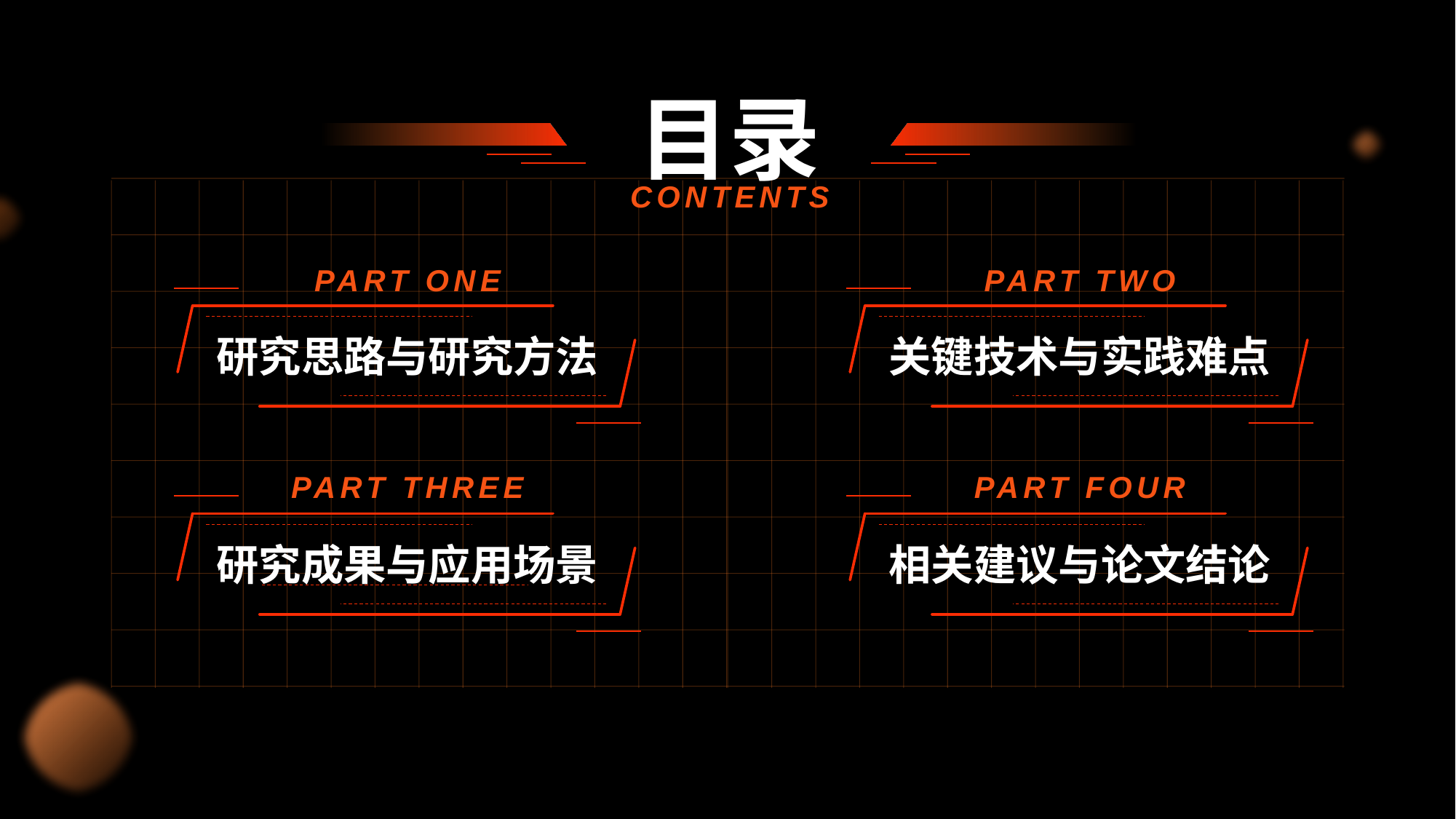

目录

CONTENTS

PART ONE
PART TWO
关键技术与实践难点
研究思路与研究方法
PART THREE
PART FOUR
研究成果与应用场景
相关建议与论文结论